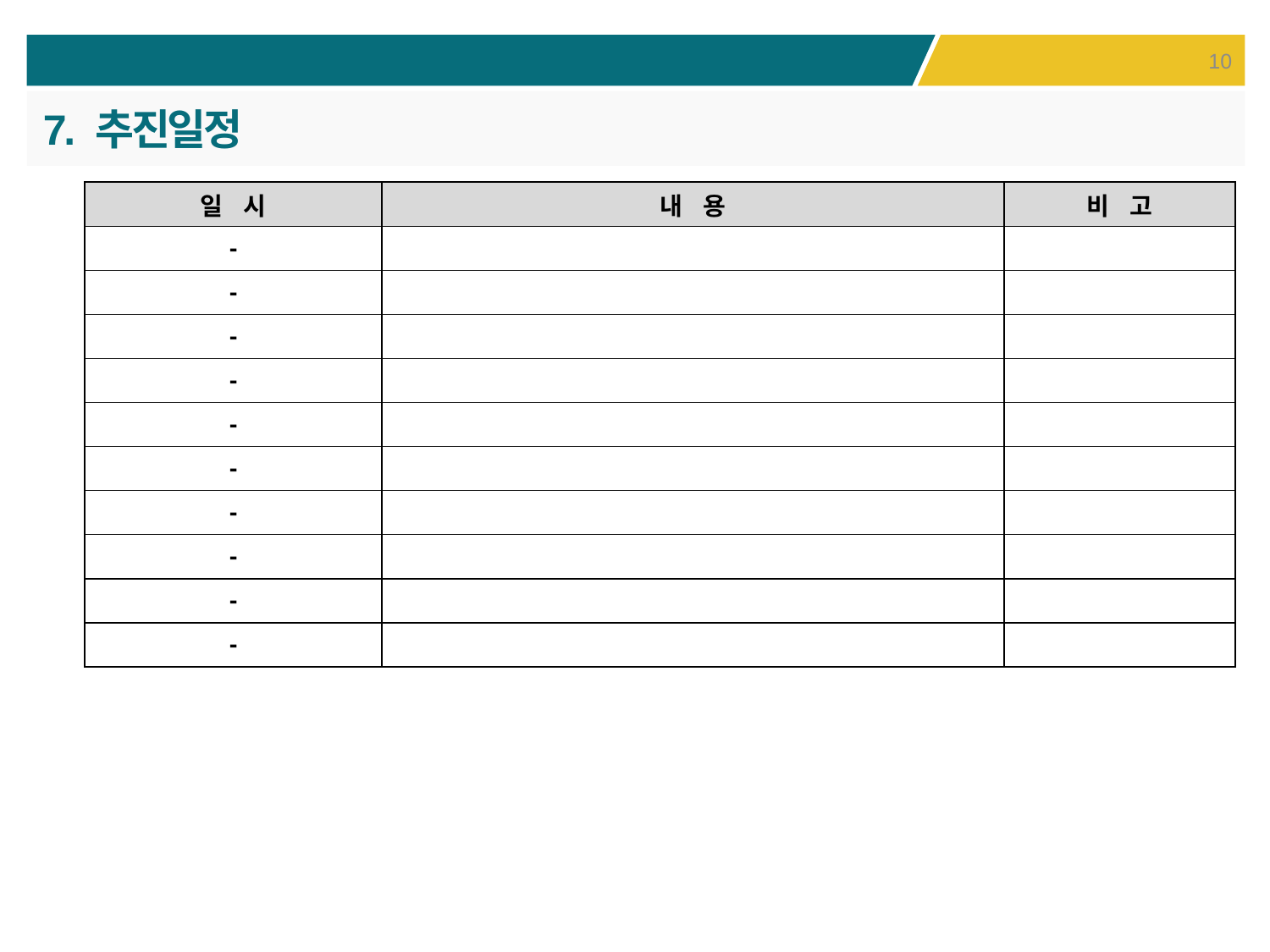

7. 추진일정
| 일 시 | 내 용 | 비 고 |
| --- | --- | --- |
| - |  |  |
| - |  |  |
| - |  |  |
| - |  |  |
| - |  |  |
| - |  |  |
| - |  |  |
| - |  |  |
| - |  |  |
| - |  |  |